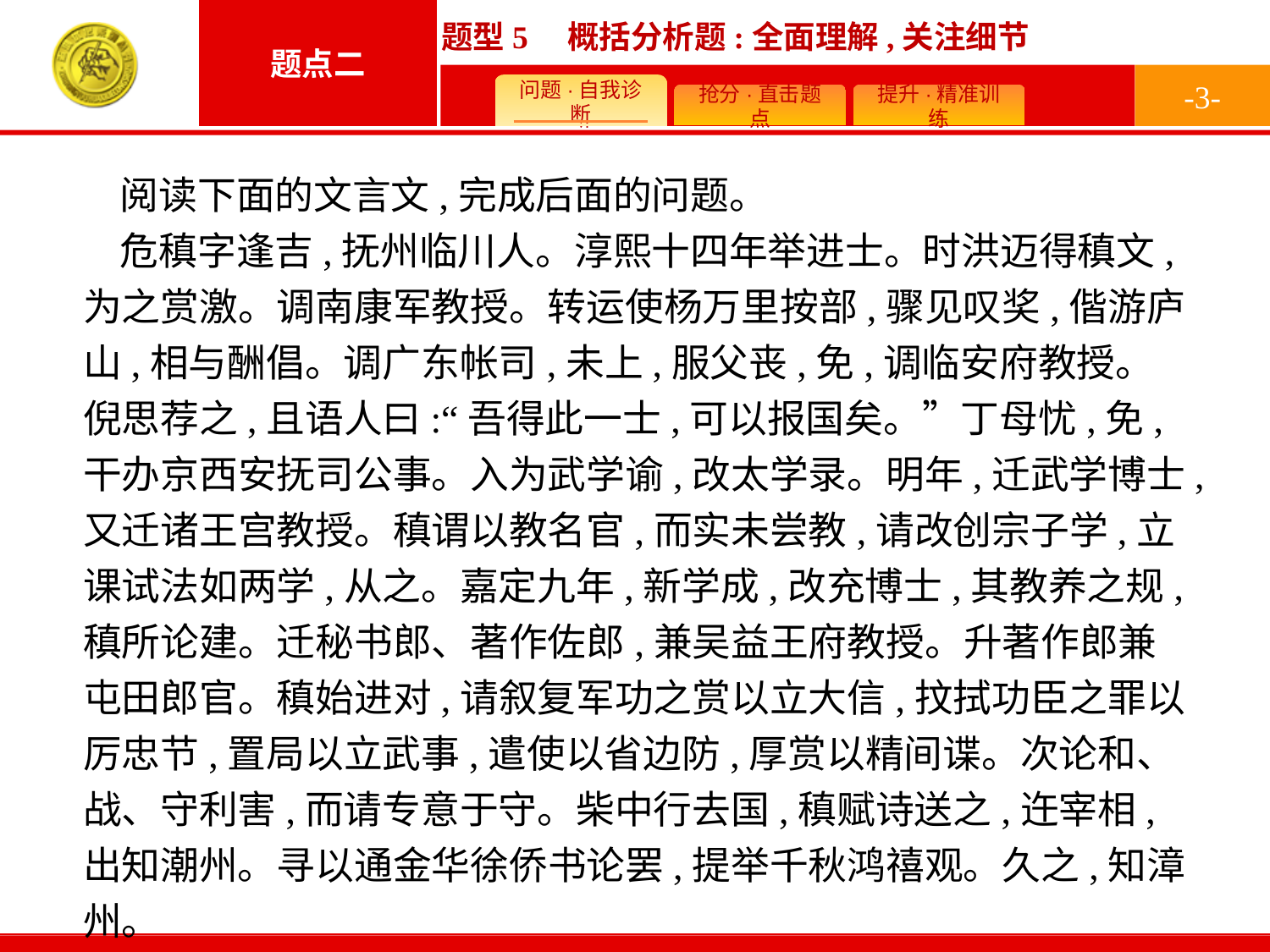

-3-
阅读下面的文言文,完成后面的问题。
危稹字逢吉,抚州临川人。淳熙十四年举进士。时洪迈得稹文,为之赏激。调南康军教授。转运使杨万里按部,骤见叹奖,偕游庐山,相与酬倡。调广东帐司,未上,服父丧,免,调临安府教授。倪思荐之,且语人曰:“吾得此一士,可以报国矣。”丁母忧,免,干办京西安抚司公事。入为武学谕,改太学录。明年,迁武学博士,又迁诸王宫教授。稹谓以教名官,而实未尝教,请改创宗子学,立课试法如两学,从之。嘉定九年,新学成,改充博士,其教养之规,稹所论建。迁秘书郎、著作佐郎,兼吴益王府教授。升著作郎兼屯田郎官。稹始进对,请叙复军功之赏以立大信,抆拭功臣之罪以厉忠节,置局以立武事,遣使以省边防,厚赏以精间谍。次论和、战、守利害,而请专意于守。柴中行去国,稹赋诗送之,迕宰相,出知潮州。寻以通金华徐侨书论罢,提举千秋鸿禧观。久之,知漳州。